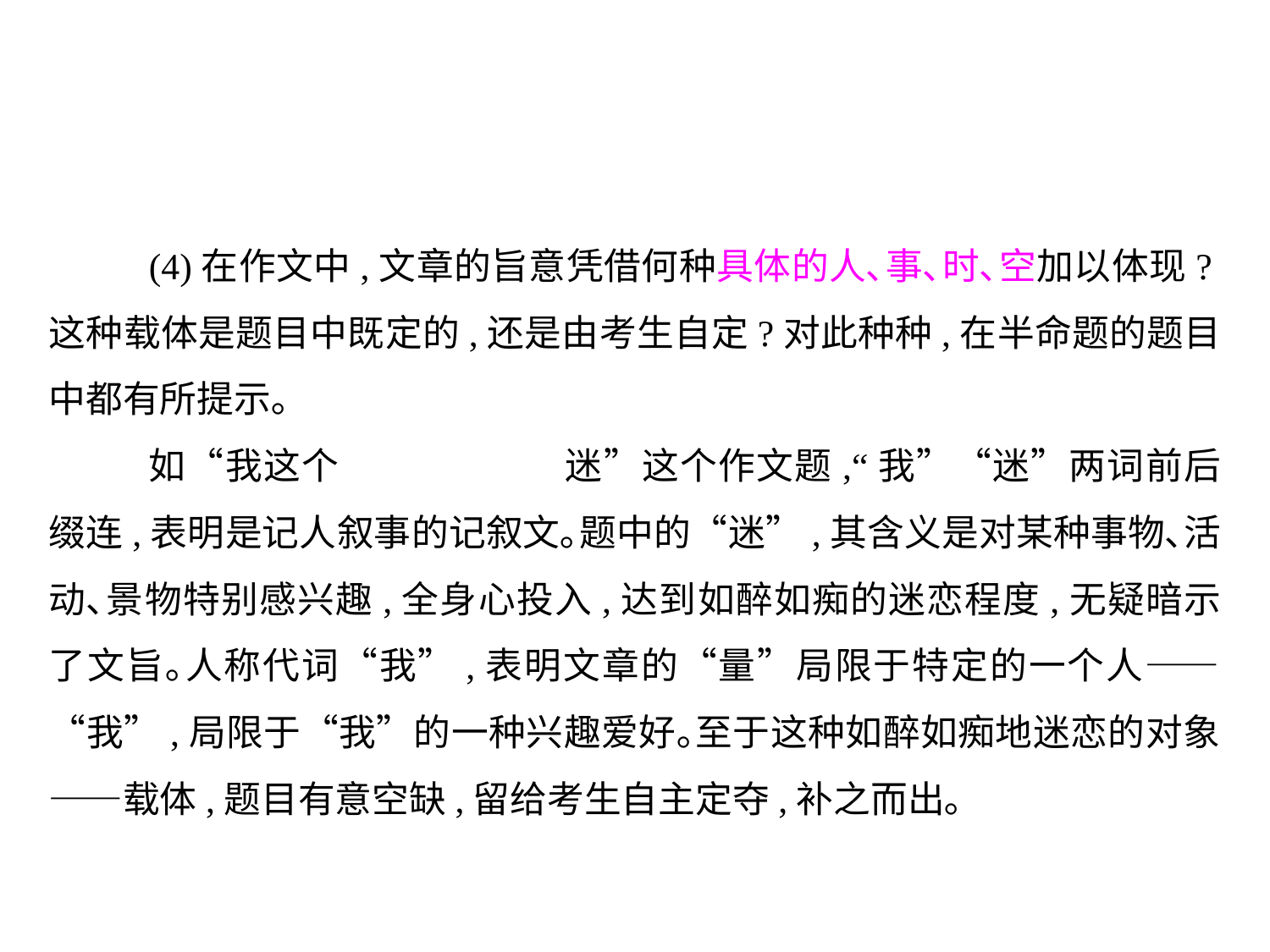

(4)在作文中,文章的旨意凭借何种具体的人､事､时､空加以体现?这种载体是题目中既定的,还是由考生自定?对此种种,在半命题的题目中都有所提示｡
如“我这个		迷”这个作文题,“我”“迷”两词前后缀连,表明是记人叙事的记叙文｡题中的“迷”,其含义是对某种事物､活动､景物特别感兴趣,全身心投入,达到如醉如痴的迷恋程度,无疑暗示了文旨｡人称代词“我”,表明文章的“量”局限于特定的一个人——“我”,局限于“我”的一种兴趣爱好｡至于这种如醉如痴地迷恋的对象——载体,题目有意空缺,留给考生自主定夺,补之而出｡